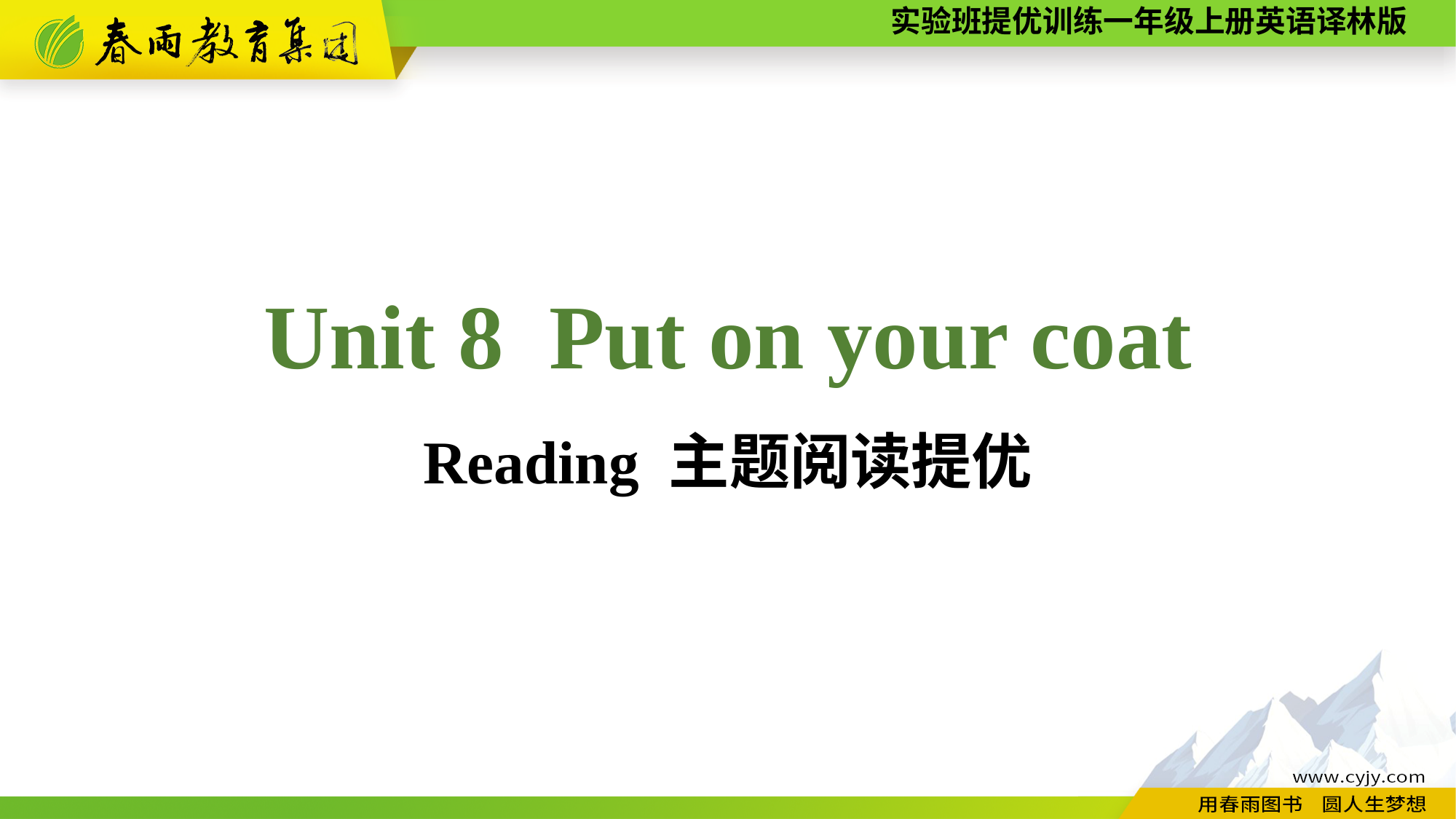

Unit 8  Put on your coat
Reading 主题阅读提优